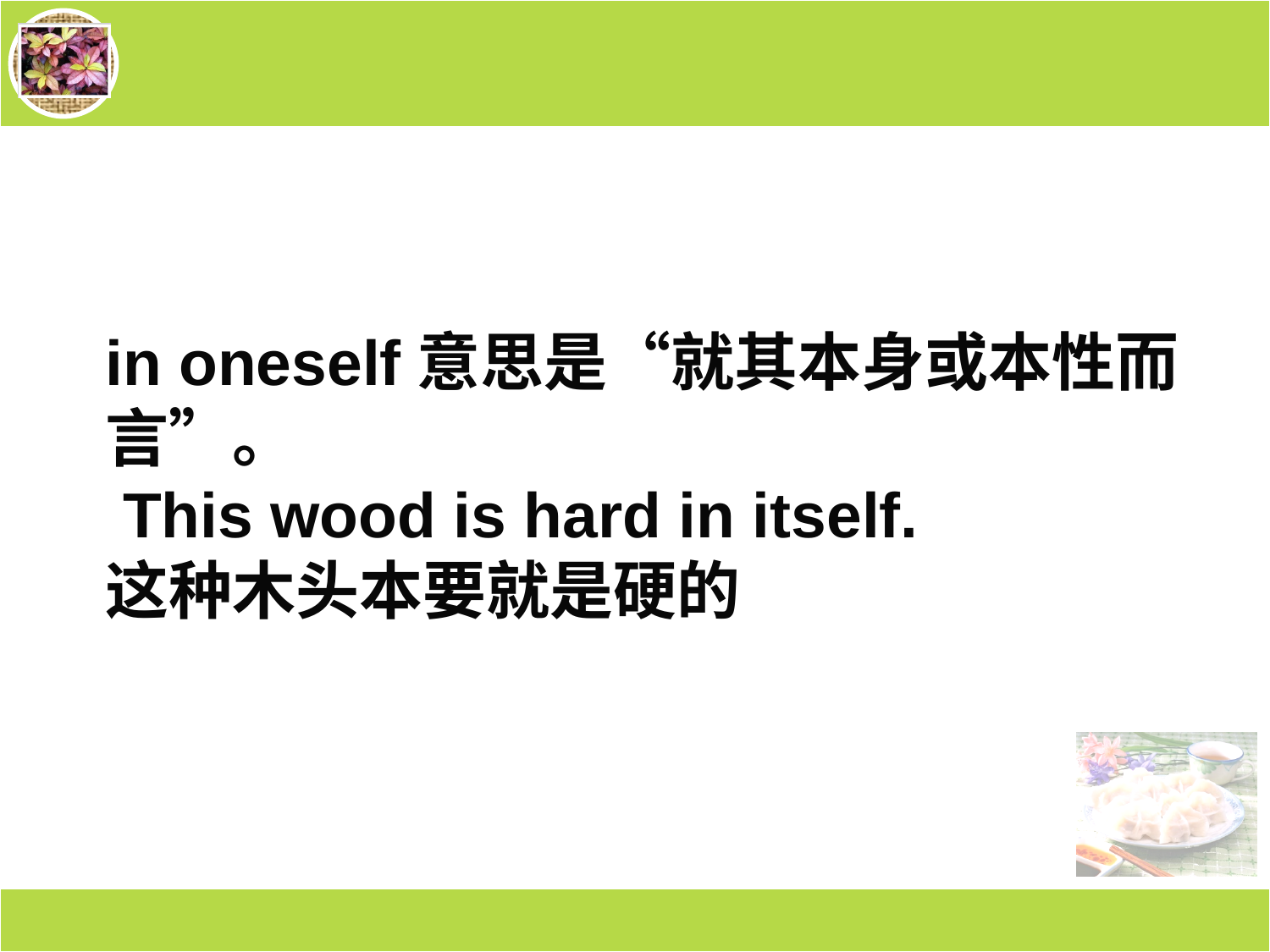

#
in oneself意思是“就其本身或本性而言”。
 This wood is hard in itself.
这种木头本要就是硬的。